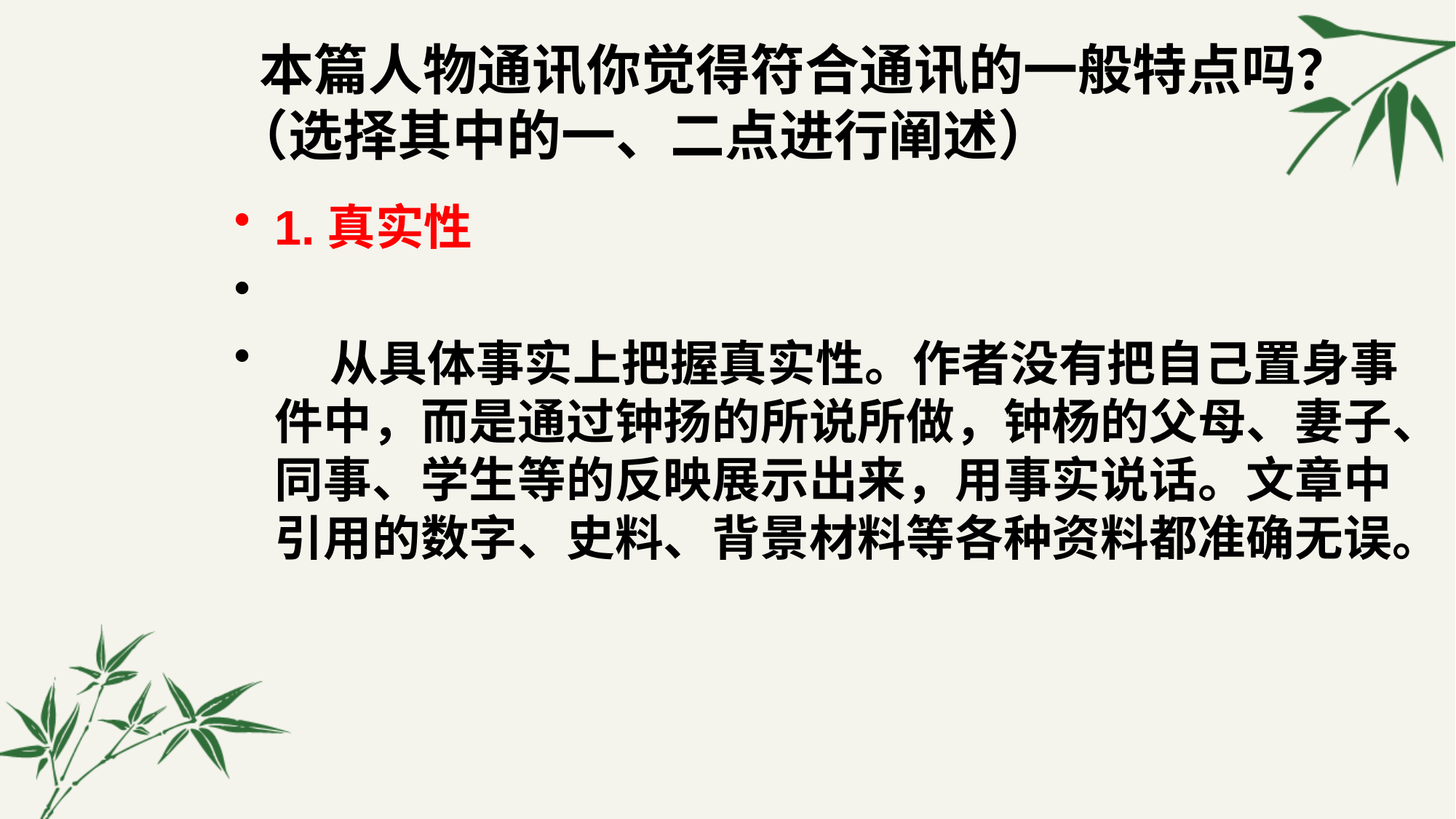

# 本篇人物通讯你觉得符合通讯的一般特点吗？（选择其中的一、二点进行阐述）
1.真实性

    从具体事实上把握真实性。作者没有把自己置身事件中，而是通过钟扬的所说所做，钟杨的父母、妻子、同事、学生等的反映展示出来，用事实说话。文章中引用的数字、史料、背景材料等各种资料都准确无误。